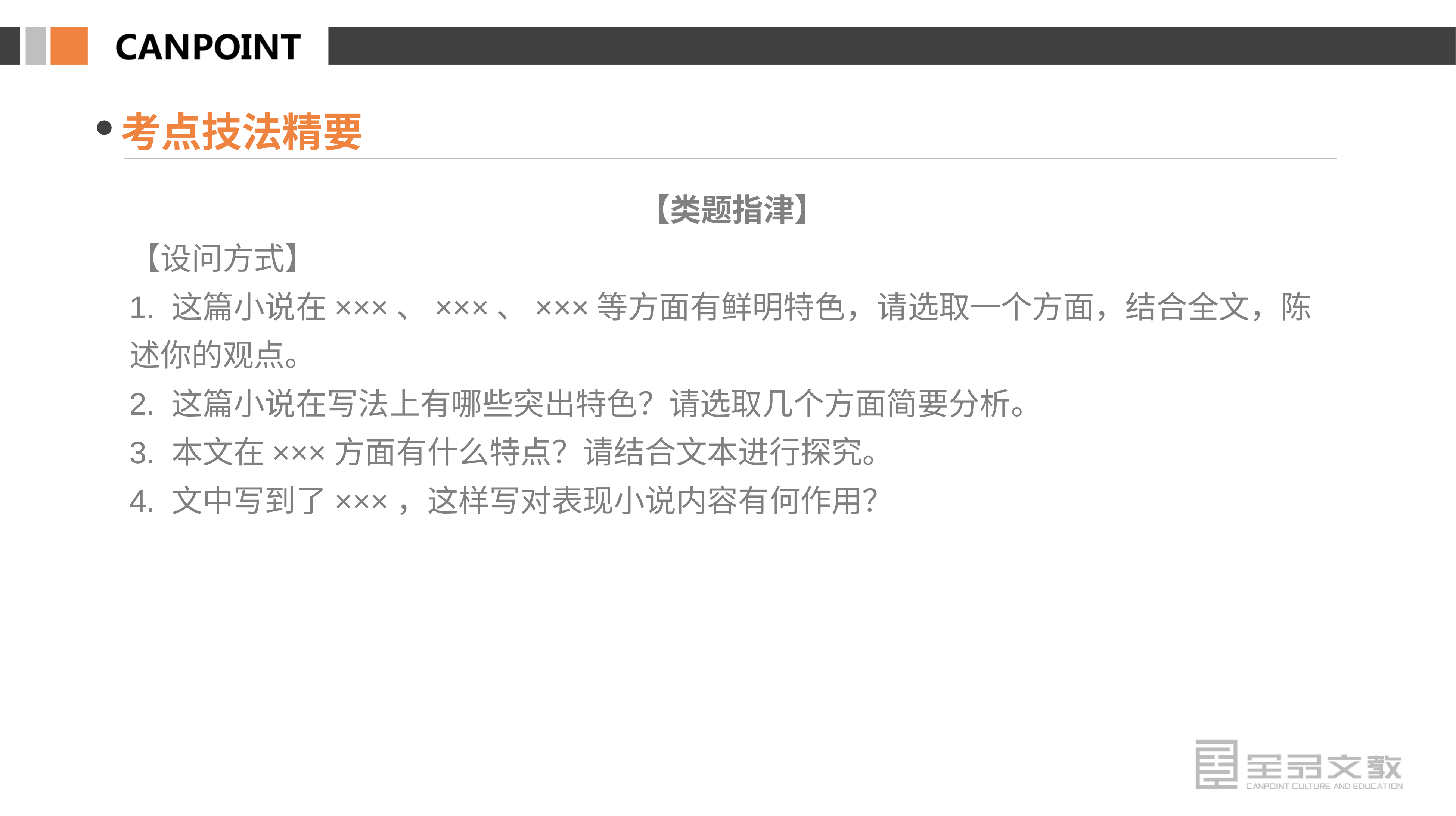

考点技法精要

【类题指津】
【设问方式】
1. 这篇小说在×××、×××、×××等方面有鲜明特色，请选取一个方面，结合全文，陈述你的观点。
2. 这篇小说在写法上有哪些突出特色？请选取几个方面简要分析。
3. 本文在×××方面有什么特点？请结合文本进行探究。
4. 文中写到了×××，这样写对表现小说内容有何作用？